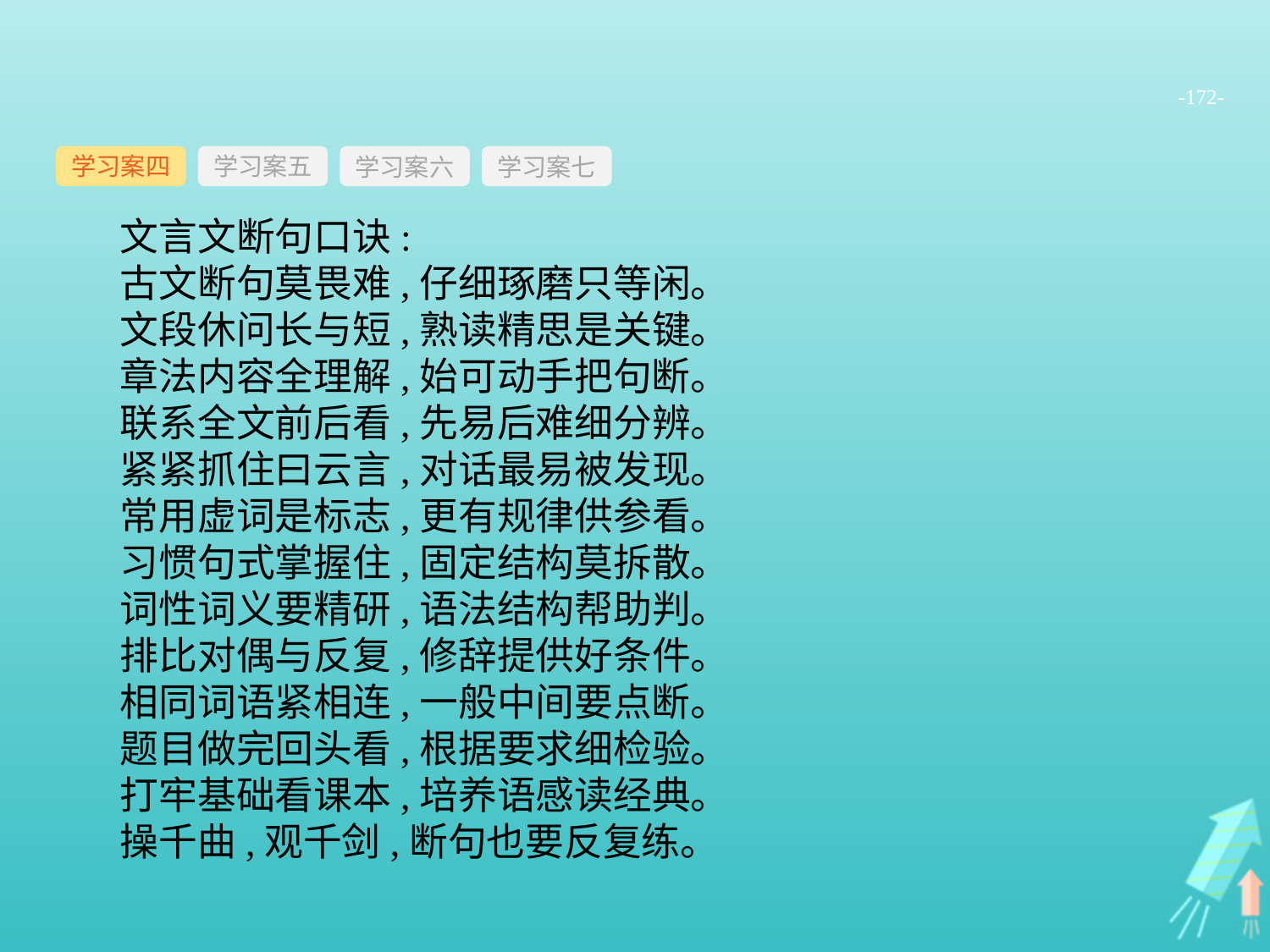

-172-
学习案四
学习案六
学习案七
学习案五
文言文断句口诀:
古文断句莫畏难,仔细琢磨只等闲。
文段休问长与短,熟读精思是关键。
章法内容全理解,始可动手把句断。
联系全文前后看,先易后难细分辨。
紧紧抓住曰云言,对话最易被发现。
常用虚词是标志,更有规律供参看。
习惯句式掌握住,固定结构莫拆散。
词性词义要精研,语法结构帮助判。
排比对偶与反复,修辞提供好条件。
相同词语紧相连,一般中间要点断。
题目做完回头看,根据要求细检验。
打牢基础看课本,培养语感读经典。
操千曲,观千剑,断句也要反复练。